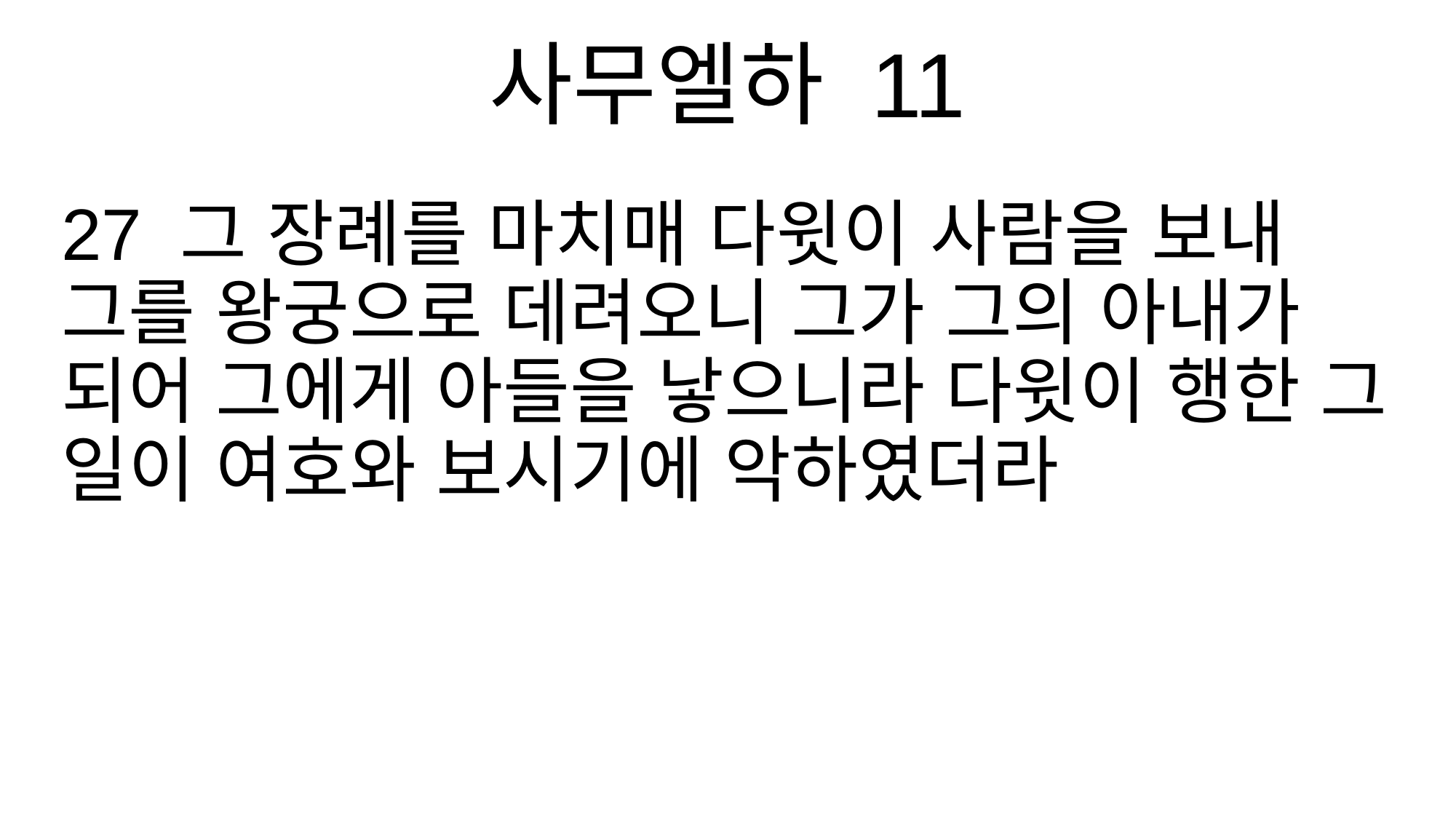

사무엘하 11
27 그 장례를 마치매 다윗이 사람을 보내 그를 왕궁으로 데려오니 그가 그의 아내가 되어 그에게 아들을 낳으니라 다윗이 행한 그 일이 여호와 보시기에 악하였더라